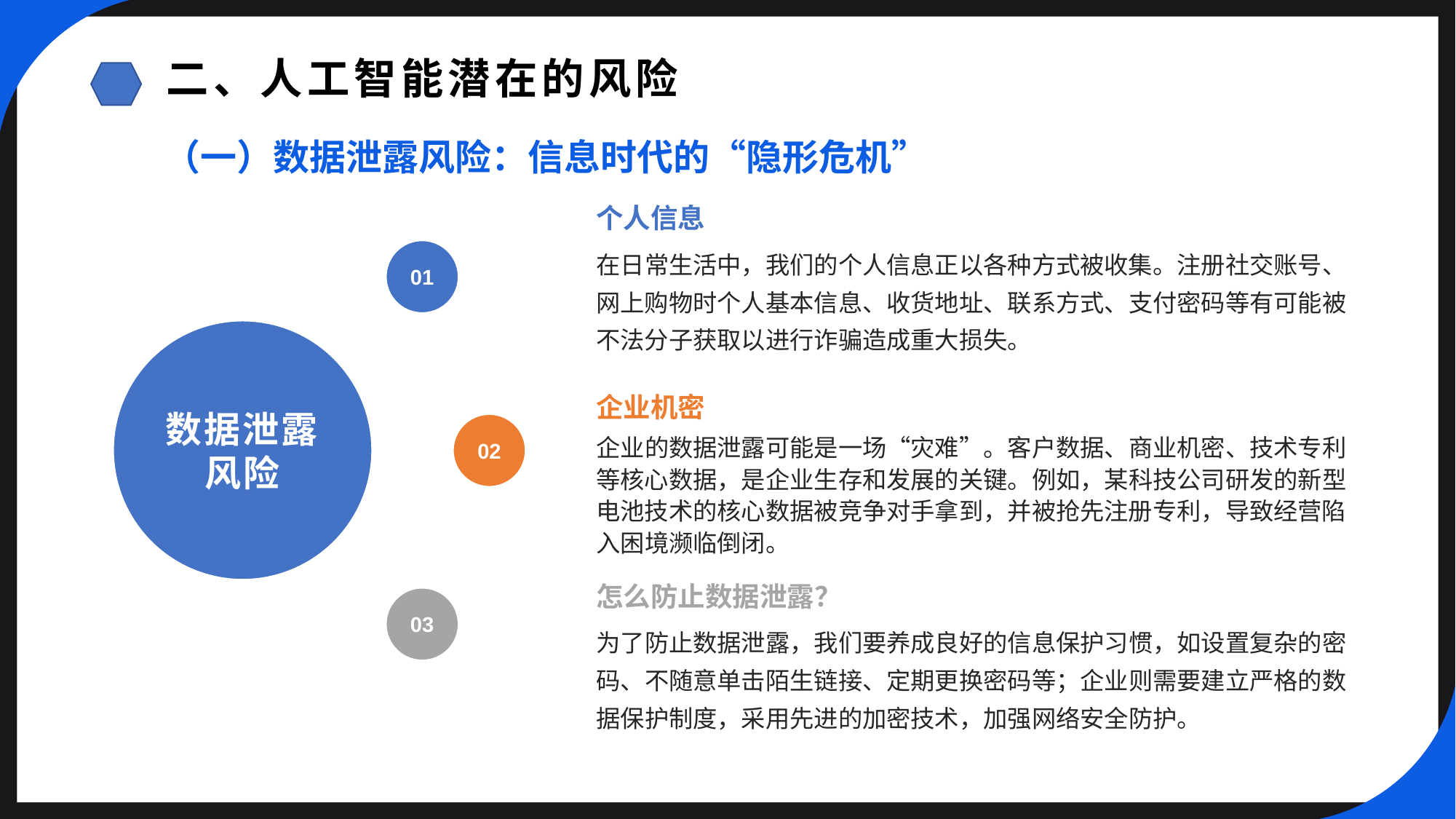

二、人工智能潜在的风险
（一）数据泄露风险：信息时代的“隐形危机”
个人信息

01
在日常生活中，我们的个人信息正以各种方式被收集。注册社交账号、网上购物时个人基本信息、收货地址、联系方式、支付密码等有可能被不法分子获取以进行诈骗造成重大损失。
数据泄露风险
企业机密
02
企业的数据泄露可能是一场“灾难”。客户数据、商业机密、技术专利等核心数据，是企业生存和发展的关键。例如，某科技公司研发的新型电池技术的核心数据被竞争对手拿到，并被抢先注册专利，导致经营陷入困境濒临倒闭。
怎么防止数据泄露？
03
为了防止数据泄露，我们要养成良好的信息保护习惯，如设置复杂的密
码、不随意单击陌生链接、定期更换密码等；企业则需要建立严格的数据保护制度，采用先进的加密技术，加强网络安全防护。